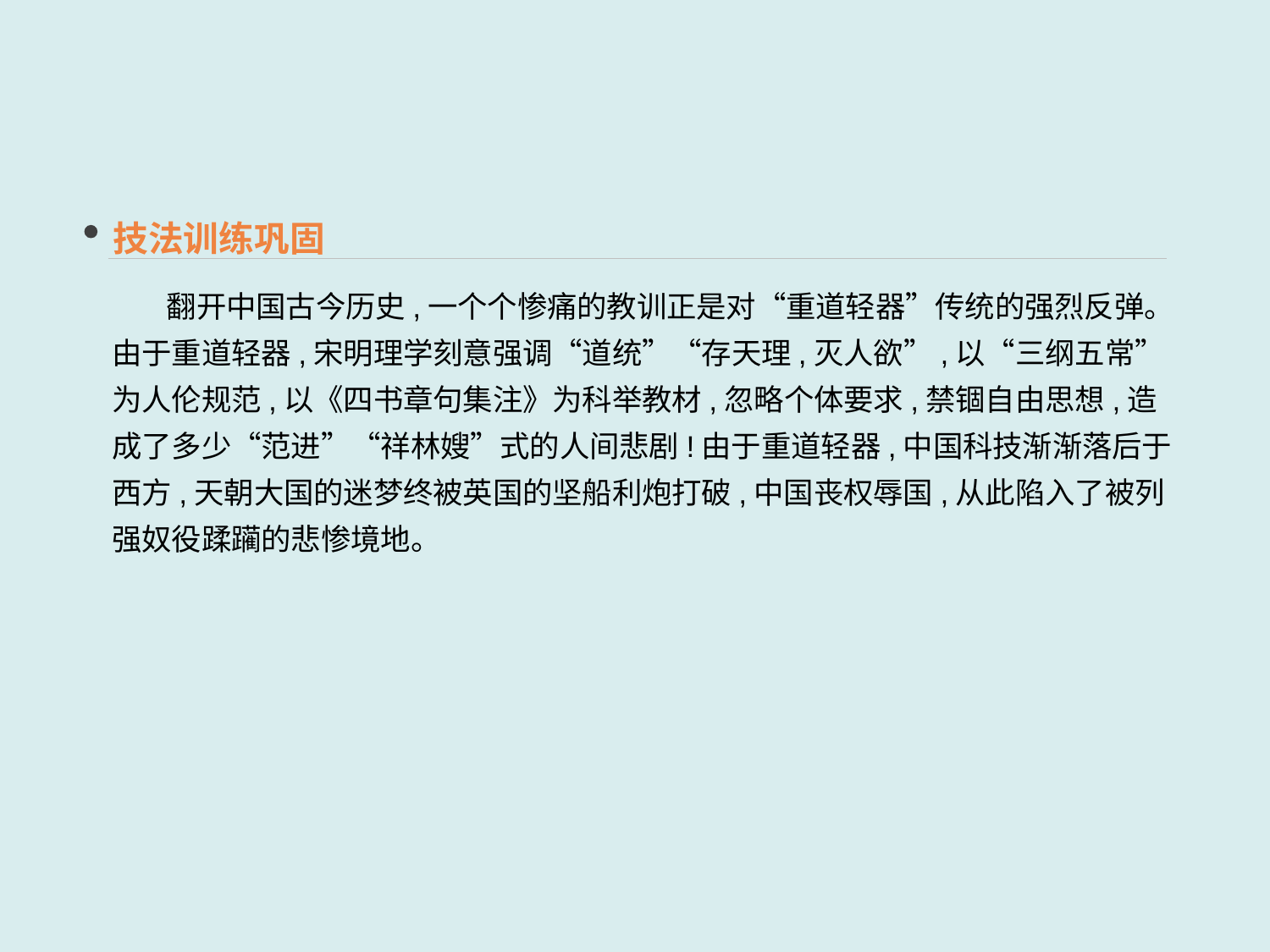

技法训练巩固

       翻开中国古今历史,一个个惨痛的教训正是对“重道轻器”传统的强烈反弹。由于重道轻器,宋明理学刻意强调“道统”“存天理,灭人欲”,以“三纲五常”为人伦规范,以《四书章句集注》为科举教材,忽略个体要求,禁锢自由思想,造成了多少“范进”“祥林嫂”式的人间悲剧!由于重道轻器,中国科技渐渐落后于西方,天朝大国的迷梦终被英国的坚船利炮打破,中国丧权辱国,从此陷入了被列强奴役蹂躏的悲惨境地。